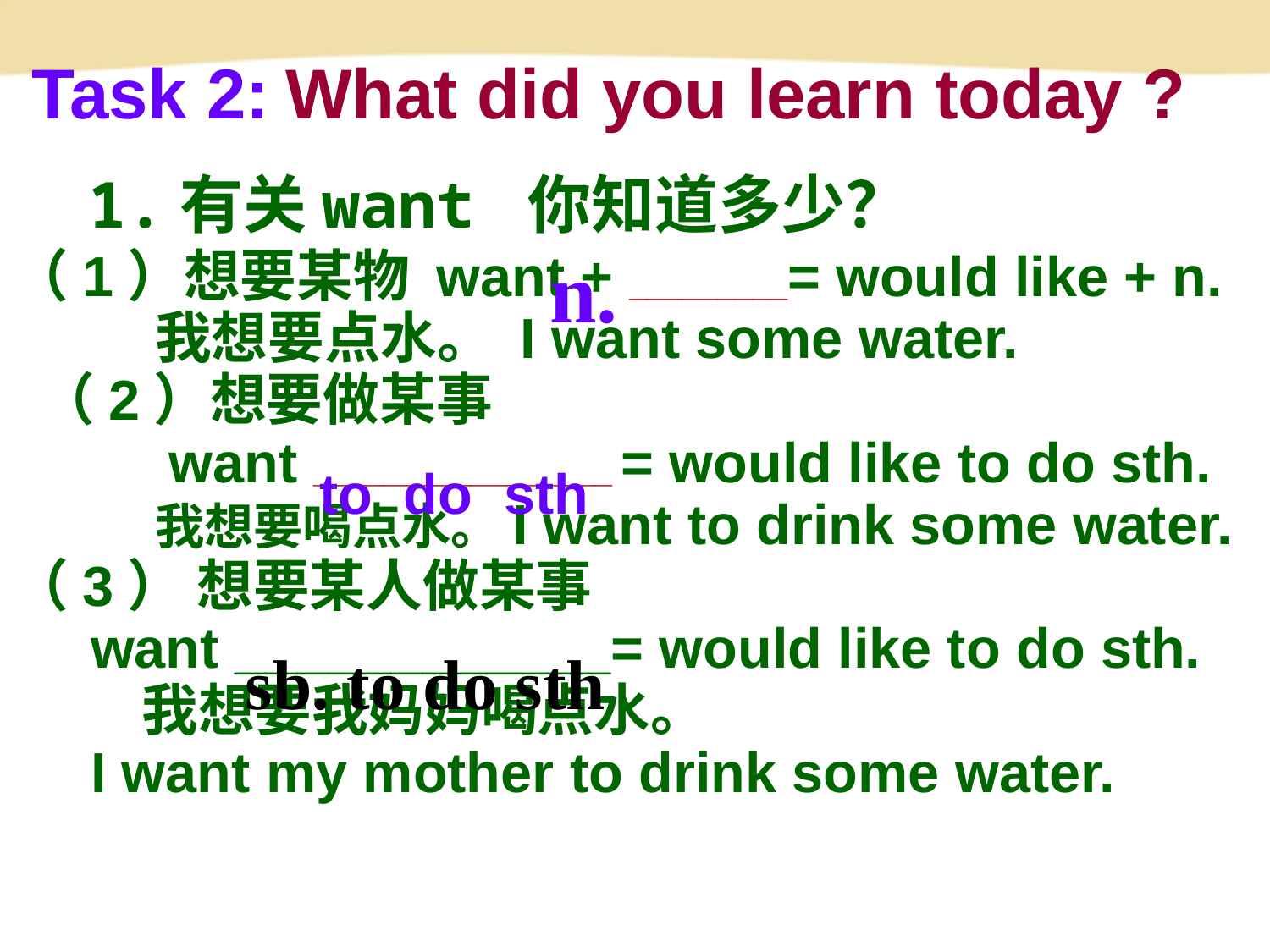

Task 2: What did you learn today ?
  1.有关want 你知道多少？
（1）想要某物 want + _________= would like + n.
          我想要点水。 I want some water.
 （2）想要做某事
          want _________________ = would like to do sth.
          我想要喝点水。I want to drink some water.
（3） 想要某人做某事
     want ____________= would like to do sth.
         我想要我妈妈喝点水。
     I want my mother to drink some water.

n.
to  do  sth
sb. to do sth